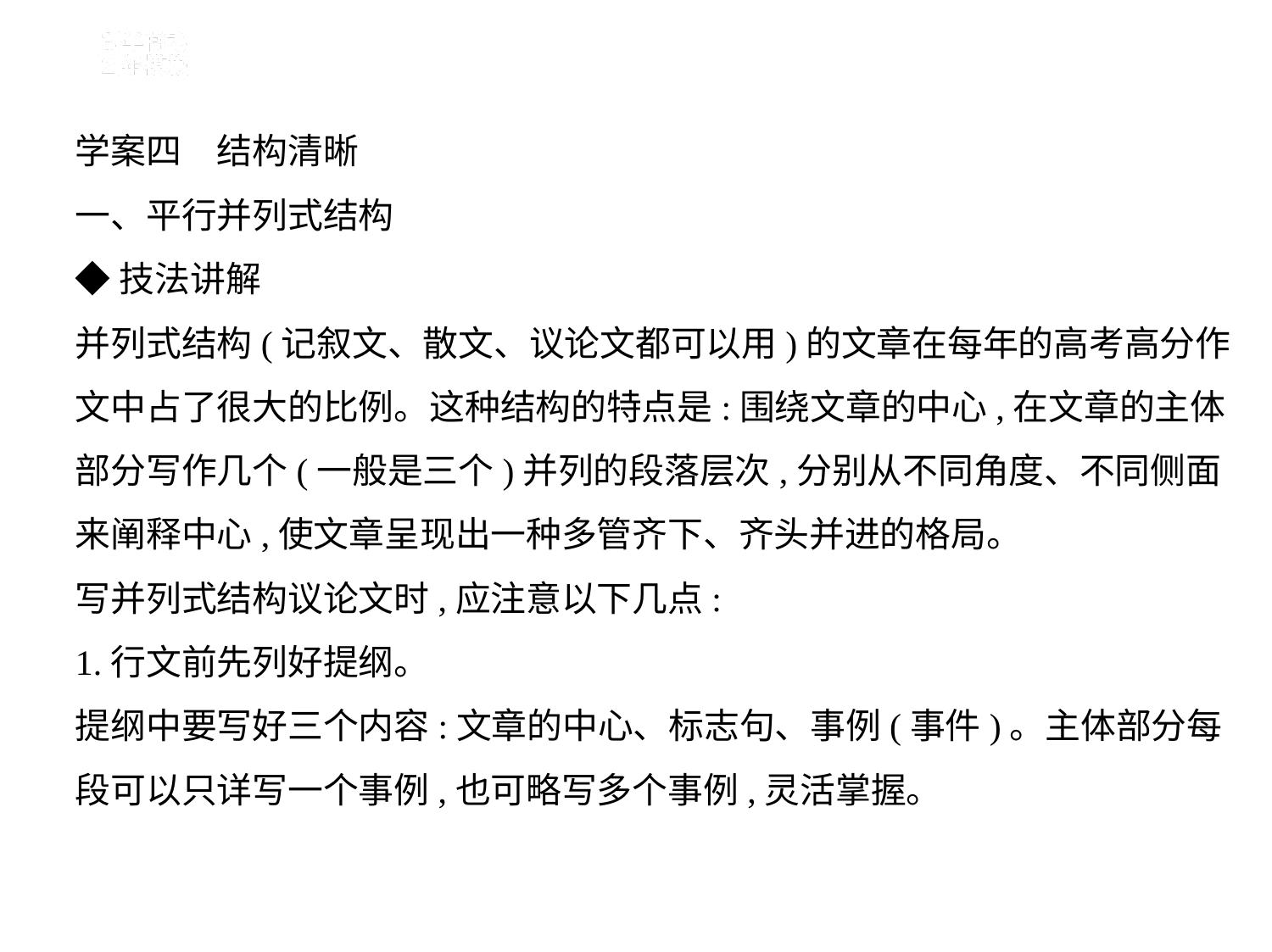

学案四　结构清晰
一、平行并列式结构
◆技法讲解
并列式结构(记叙文、散文、议论文都可以用)的文章在每年的高考高分作
文中占了很大的比例。这种结构的特点是:围绕文章的中心,在文章的主体
部分写作几个(一般是三个)并列的段落层次,分别从不同角度、不同侧面
来阐释中心,使文章呈现出一种多管齐下、齐头并进的格局。
写并列式结构议论文时,应注意以下几点:
1.行文前先列好提纲。
提纲中要写好三个内容:文章的中心、标志句、事例(事件)。主体部分每
段可以只详写一个事例,也可略写多个事例,灵活掌握。